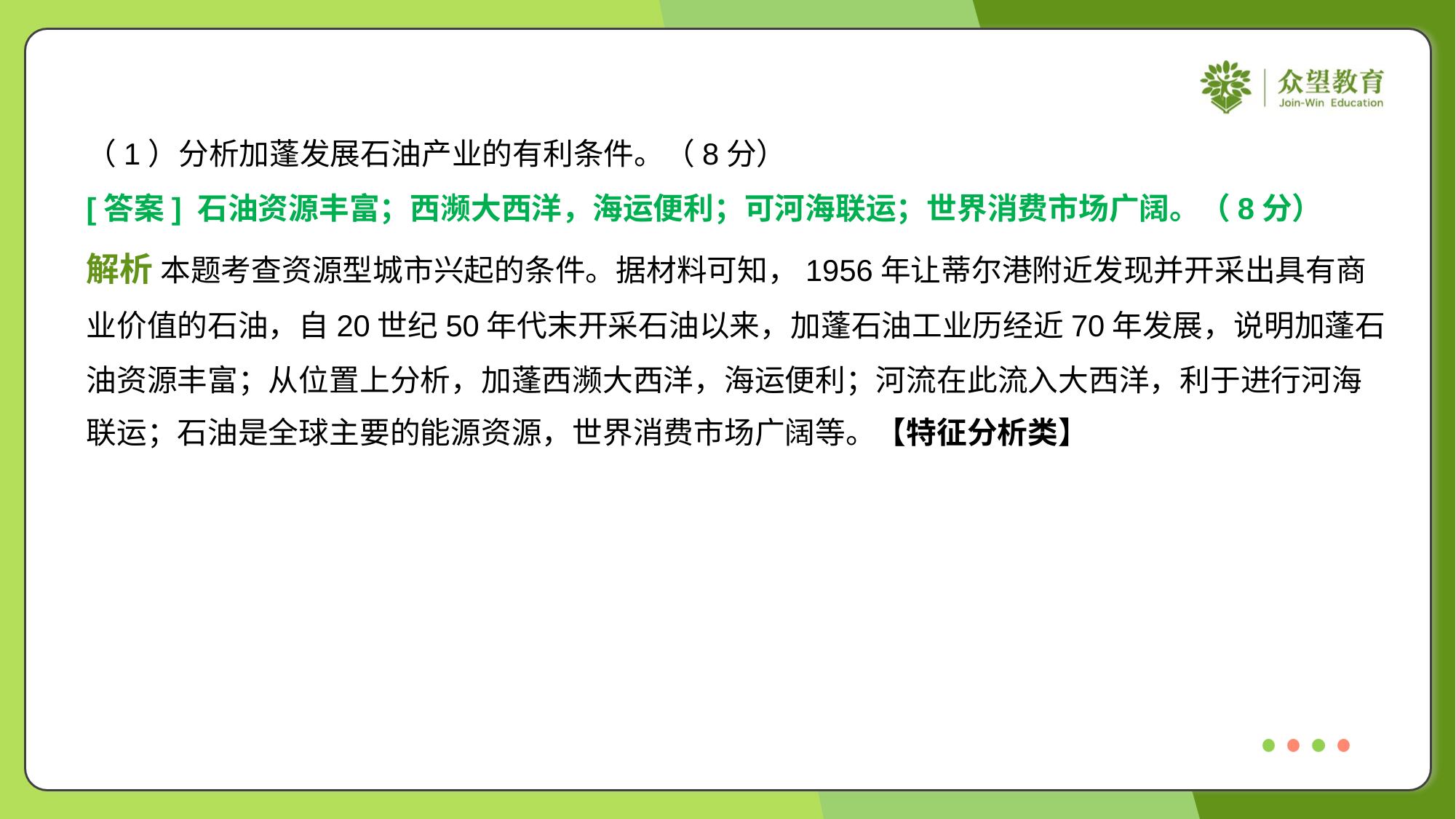

（1）分析加蓬发展石油产业的有利条件。（8分）
[答案] 石油资源丰富；西濒大西洋，海运便利；可河海联运；世界消费市场广阔。（8分）
解析 本题考查资源型城市兴起的条件。据材料可知，1956年让蒂尔港附近发现并开采出具有商
业价值的石油，自20世纪50年代末开采石油以来，加蓬石油工业历经近70年发展，说明加蓬石
油资源丰富；从位置上分析，加蓬西濒大西洋，海运便利；河流在此流入大西洋，利于进行河海
联运；石油是全球主要的能源资源，世界消费市场广阔等。【特征分析类】